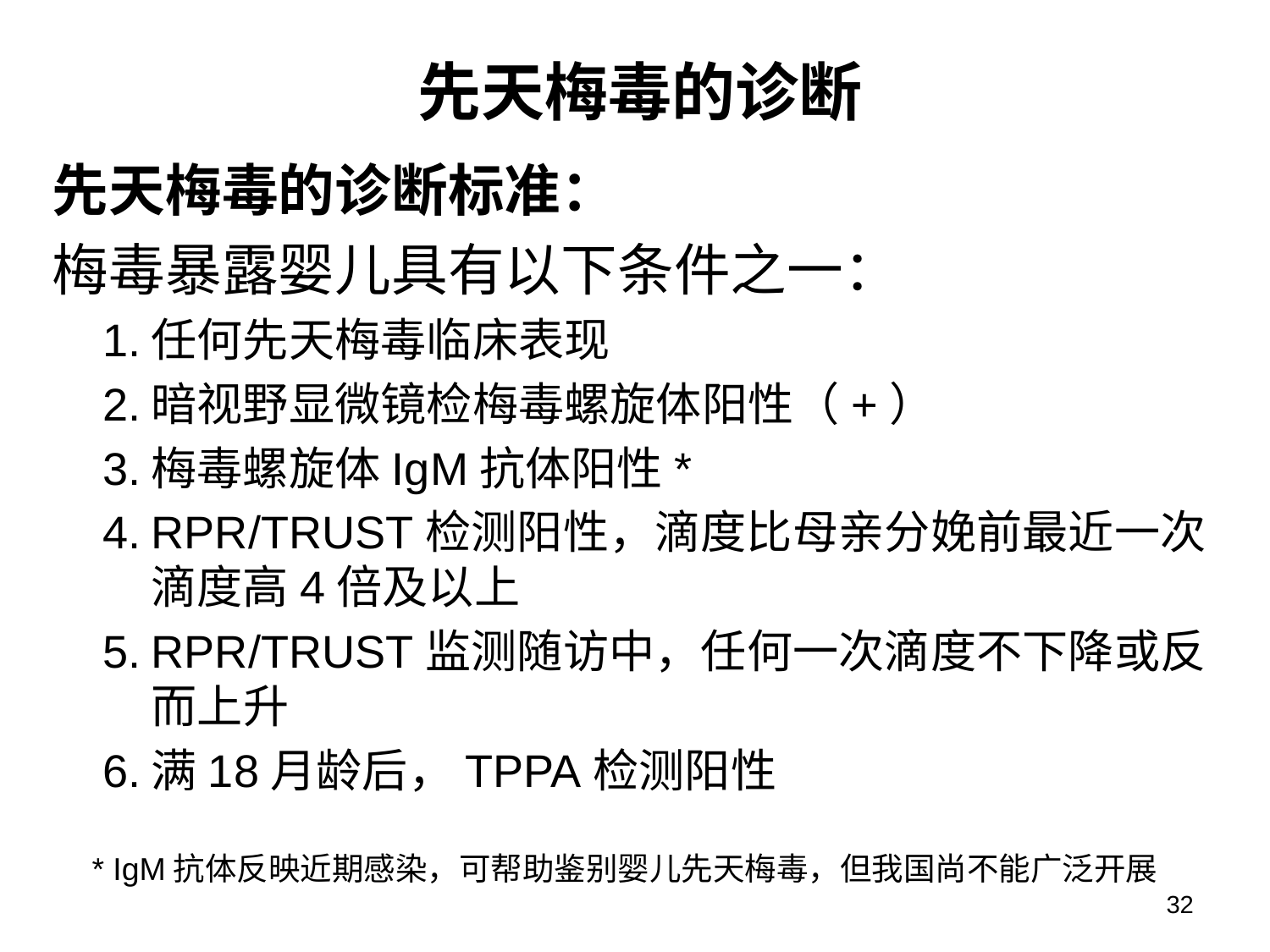

# 先天梅毒的诊断
先天梅毒的诊断标准：
梅毒暴露婴儿具有以下条件之一：
任何先天梅毒临床表现
暗视野显微镜检梅毒螺旋体阳性（+）
梅毒螺旋体IgM抗体阳性*
RPR/TRUST检测阳性，滴度比母亲分娩前最近一次滴度高4倍及以上
RPR/TRUST监测随访中，任何一次滴度不下降或反而上升
满18月龄后，TPPA检测阳性
* IgM抗体反映近期感染，可帮助鉴别婴儿先天梅毒，但我国尚不能广泛开展
32